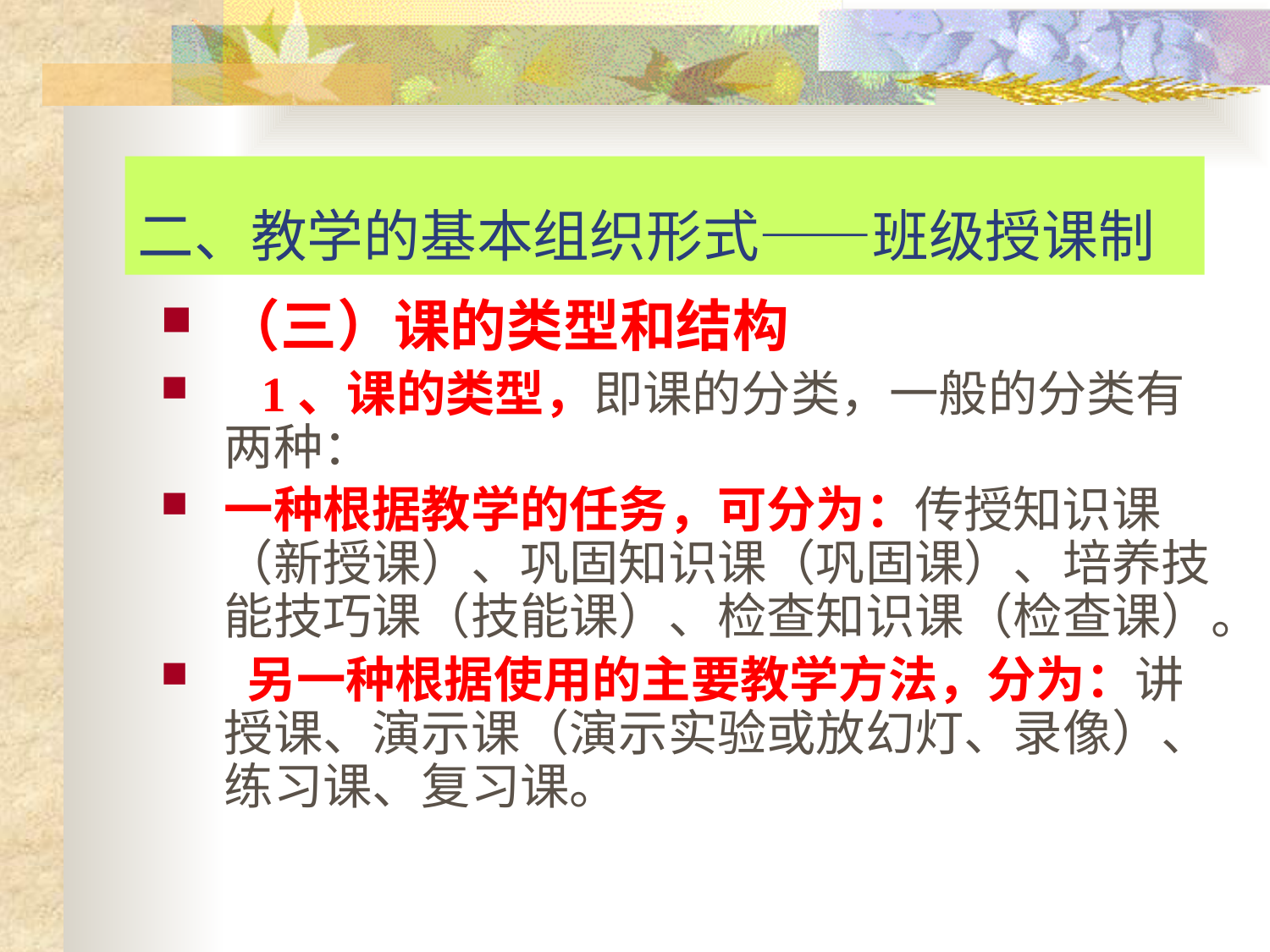

# 二、教学的基本组织形式——班级授课制
（三）课的类型和结构
   1、课的类型，即课的分类，一般的分类有两种：
一种根据教学的任务，可分为：传授知识课（新授课）、巩固知识课（巩固课）、培养技能技巧课（技能课）、检查知识课（检查课）。
 另一种根据使用的主要教学方法，分为：讲授课、演示课（演示实验或放幻灯、录像）、练习课、复习课。